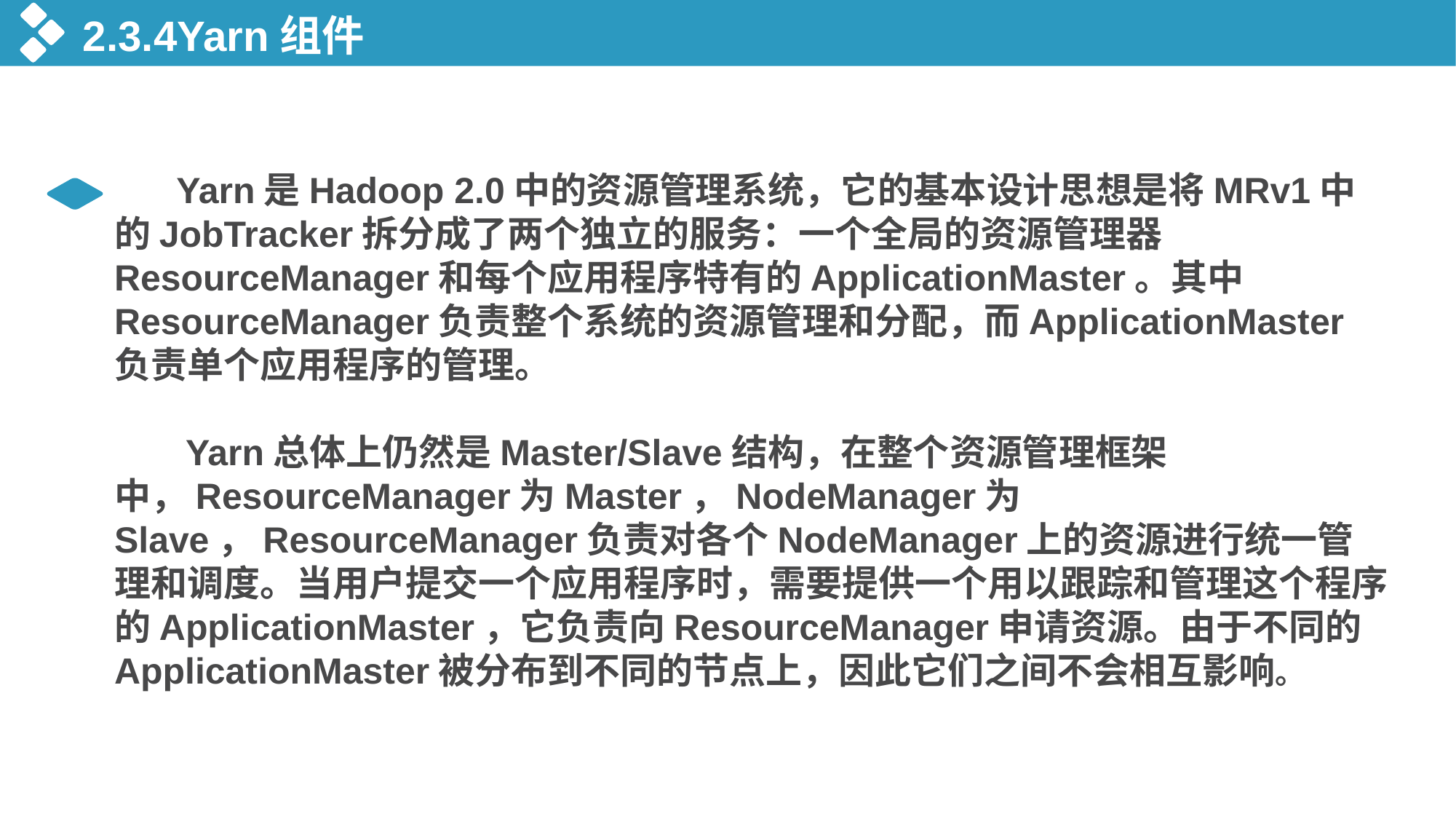

2.3.4Yarn组件
       Yarn是Hadoop 2.0中的资源管理系统，它的基本设计思想是将MRv1中的JobTracker拆分成了两个独立的服务：一个全局的资源管理器ResourceManager和每个应用程序特有的ApplicationMaster。其中ResourceManager负责整个系统的资源管理和分配，而ApplicationMaster负责单个应用程序的管理。

       Yarn总体上仍然是Master/Slave结构，在整个资源管理框架中，ResourceManager为Master，NodeManager为Slave，ResourceManager负责对各个NodeManager上的资源进行统一管理和调度。当用户提交一个应用程序时，需要提供一个用以跟踪和管理这个程序的ApplicationMaster，它负责向ResourceManager申请资源。由于不同的ApplicationMaster被分布到不同的节点上，因此它们之间不会相互影响。